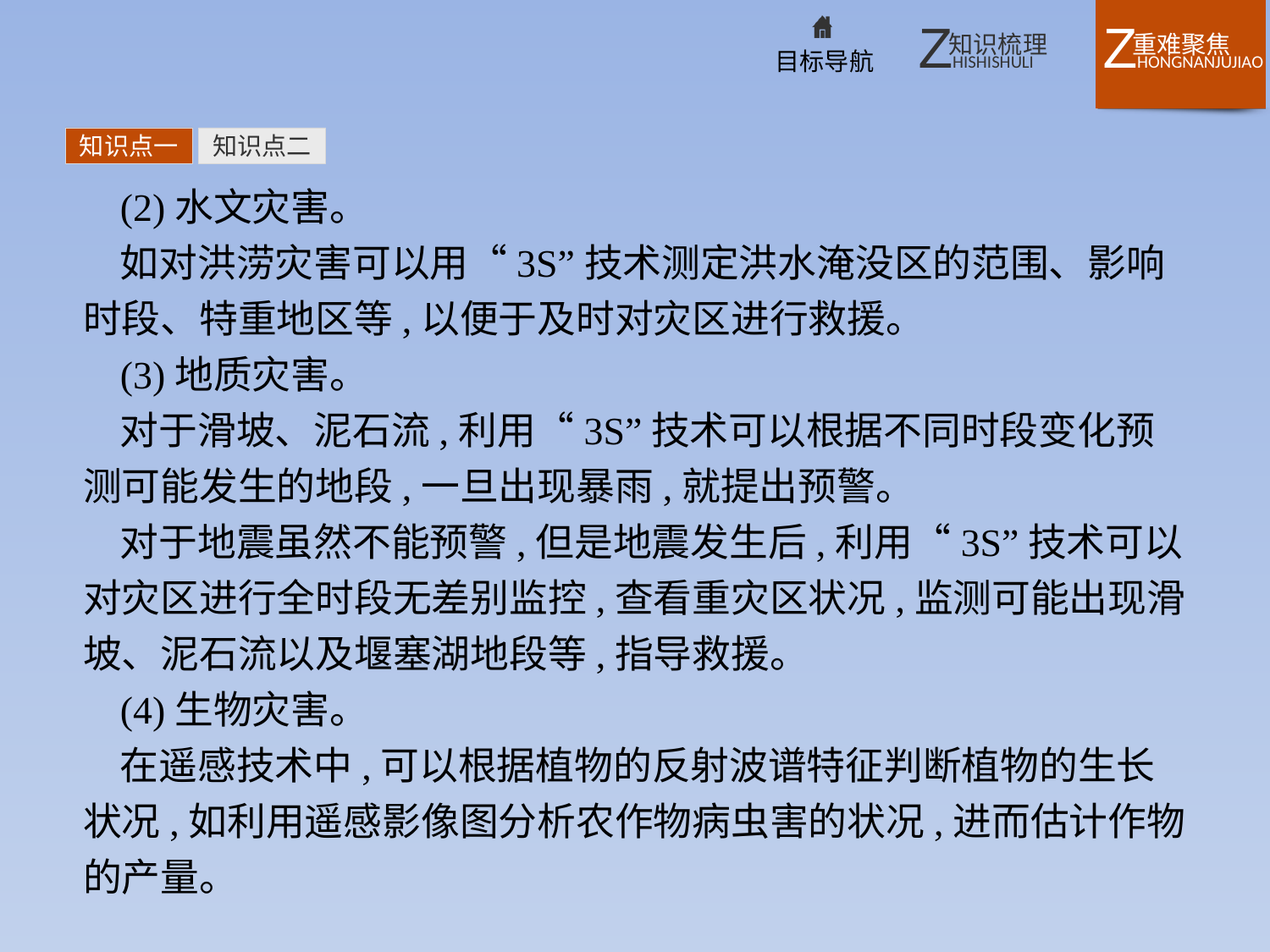

知识点一
知识点二
(2)水文灾害。
如对洪涝灾害可以用“3S”技术测定洪水淹没区的范围、影响时段、特重地区等,以便于及时对灾区进行救援。
(3)地质灾害。
对于滑坡、泥石流,利用“3S”技术可以根据不同时段变化预测可能发生的地段,一旦出现暴雨,就提出预警。
对于地震虽然不能预警,但是地震发生后,利用“3S”技术可以对灾区进行全时段无差别监控,查看重灾区状况,监测可能出现滑坡、泥石流以及堰塞湖地段等,指导救援。
(4)生物灾害。
在遥感技术中,可以根据植物的反射波谱特征判断植物的生长状况,如利用遥感影像图分析农作物病虫害的状况,进而估计作物的产量。